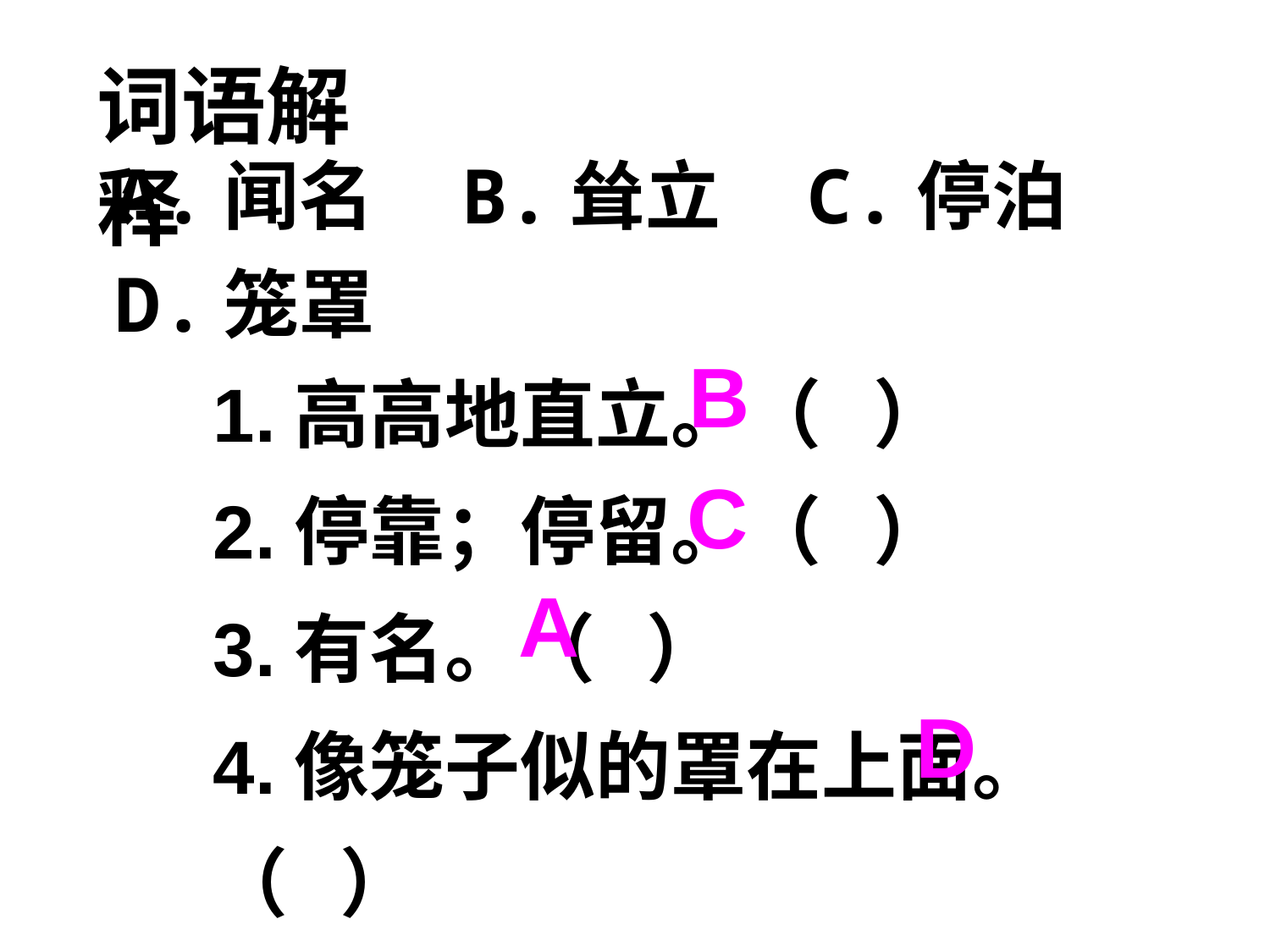

词语解释
A.闻名    B.耸立    C.停泊    D.笼罩
1.高高地直立。（   ）
2.停靠；停留。（   ）
3.有名。（   ）
4.像笼子似的罩在上面。（   ）
B
C
A
D